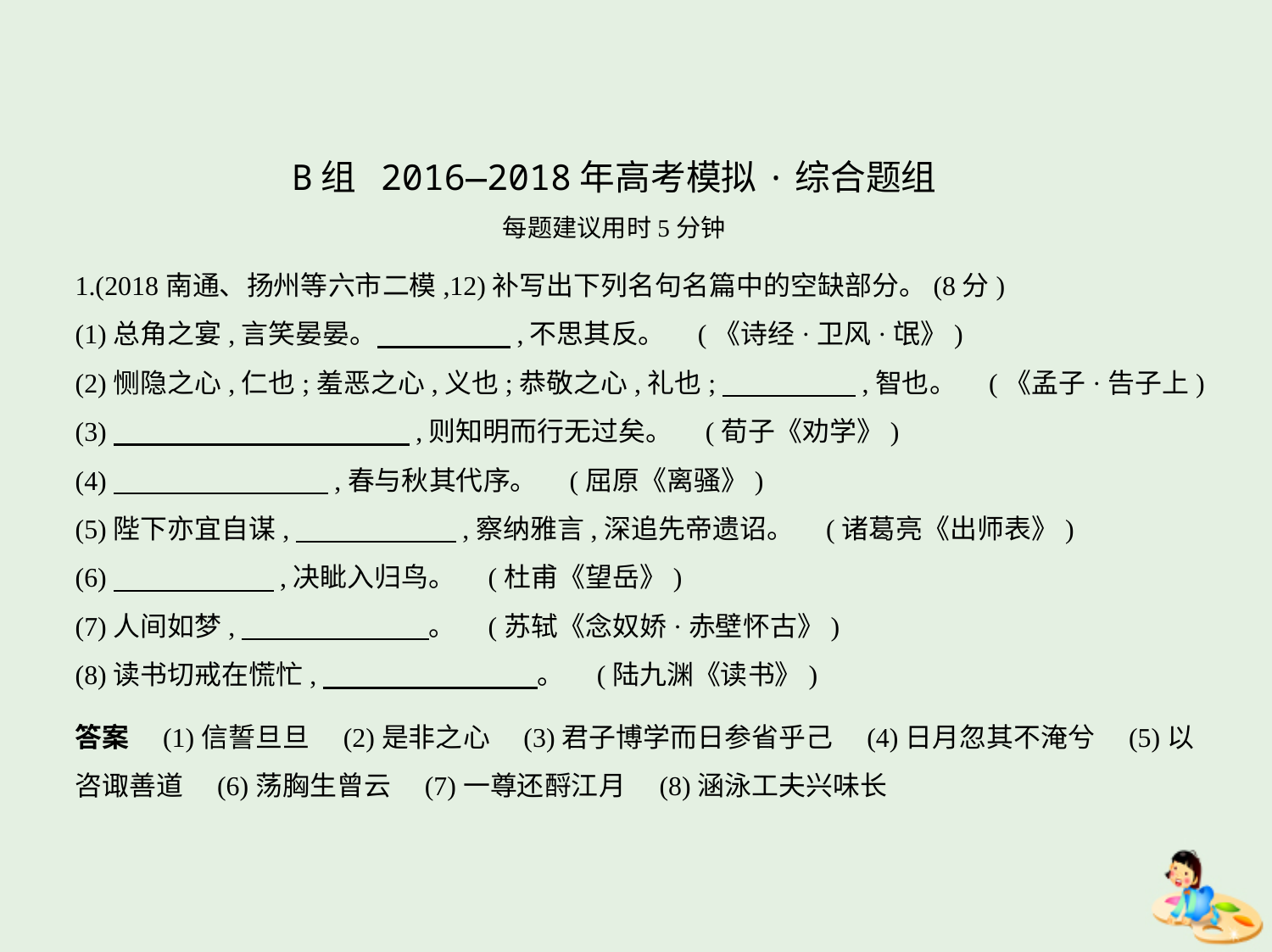

B组  2016—2018年高考模拟·综合题组
每题建议用时5分钟
1.(2018南通、扬州等六市二模,12)补写出下列名句名篇中的空缺部分。(8分)
(1)总角之宴,言笑晏晏。　　　　    ,不思其反。 (《诗经·卫风·氓》)
(2)恻隐之心,仁也;羞恶之心,义也;恭敬之心,礼也;　　　　    ,智也。 (《孟子·告子上)
(3)　　　　　　　　　　    ,则知明而行无过矣。 (荀子《劝学》)
(4)　　　　　　　    ,春与秋其代序。 (屈原《离骚》)
(5)陛下亦宜自谋,　　　　　    ,察纳雅言,深追先帝遗诏。 (诸葛亮《出师表》)
(6)　　　　　    ,决眦入归鸟。 (杜甫《望岳》)
(7)人间如梦,　　　　　　    。 (苏轼《念奴娇·赤壁怀古》)
(8)读书切戒在慌忙,　　　　　　　    。 (陆九渊《读书》)
答案　(1)信誓旦旦　(2)是非之心　(3)君子博学而日参省乎己　(4)日月忽其不淹兮　(5)以
咨诹善道　(6)荡胸生曾云　(7)一尊还酹江月　(8)涵泳工夫兴味长